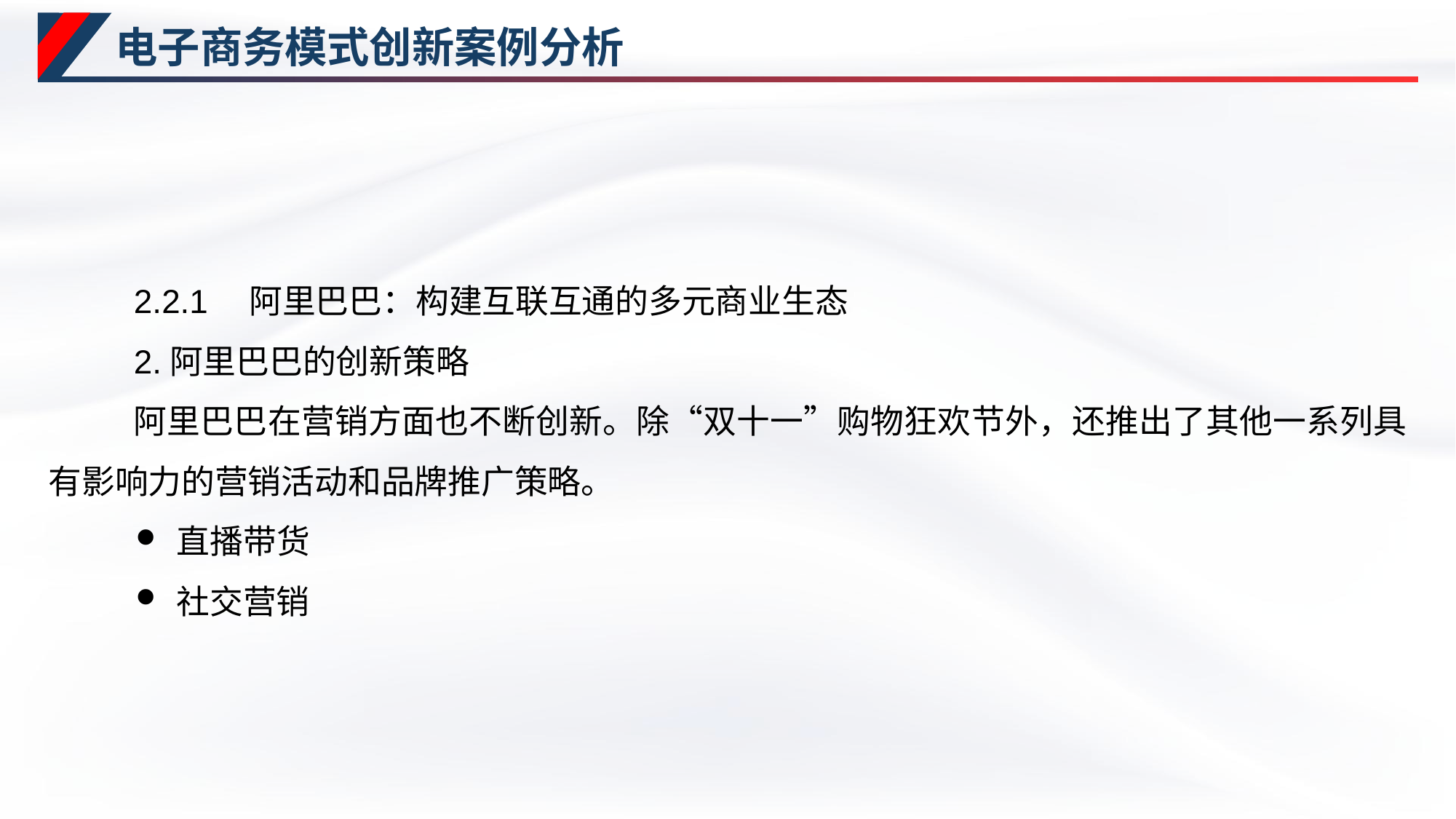

# 电子商务模式创新案例分析
2.2.1　阿里巴巴：构建互联互通的多元商业生态
2.阿里巴巴的创新策略
阿里巴巴在营销方面也不断创新。除“双十一”购物狂欢节外，还推出了其他一系列具有影响力的营销活动和品牌推广策略。
直播带货
社交营销